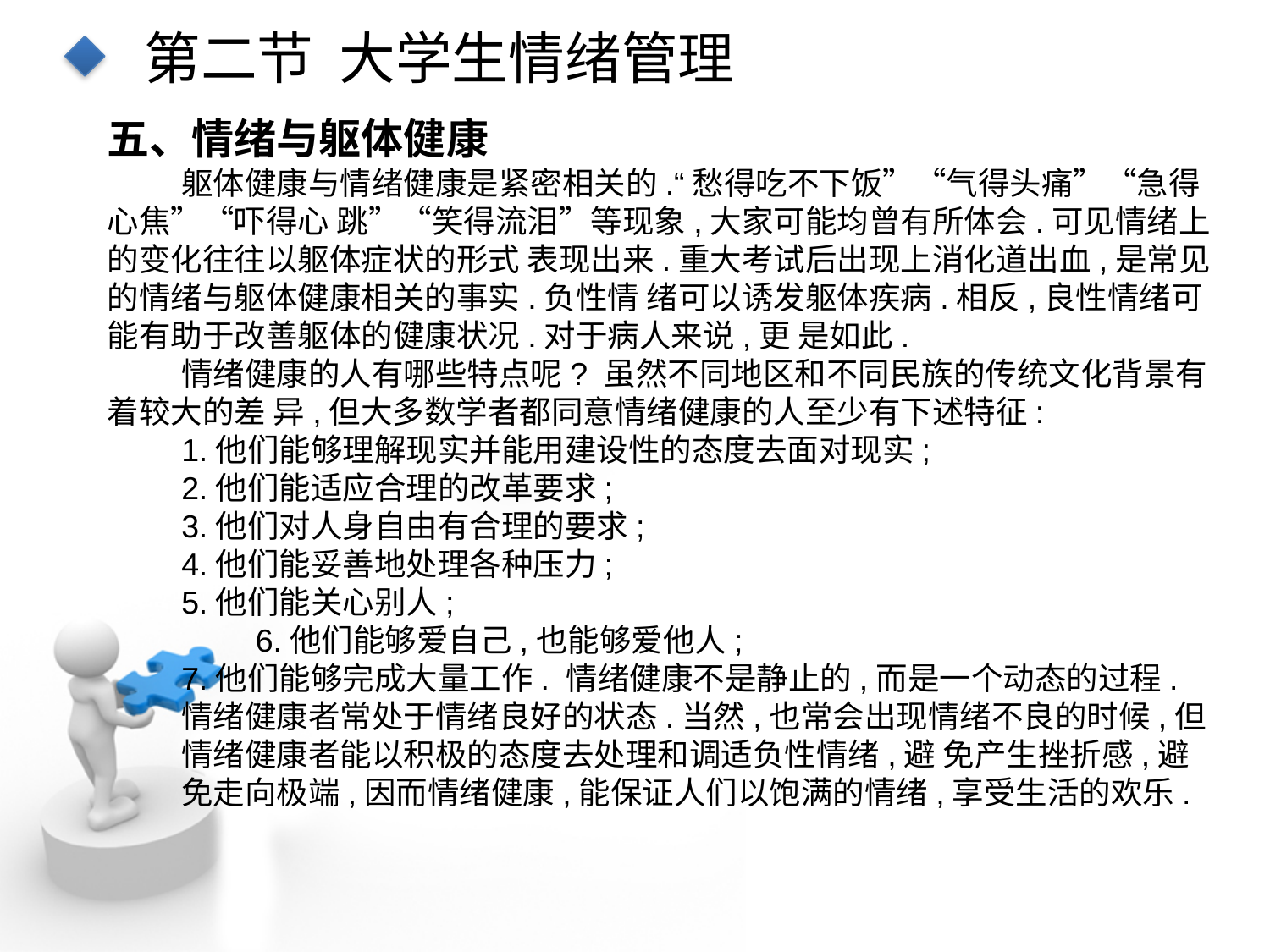

第二节  大学生情绪管理

五、情绪与躯体健康
躯体健康与情绪健康是紧密相关的.“愁得吃不下饭”“气得头痛”“急得心焦”“吓得心 跳”“笑得流泪”等现象,大家可能均曾有所体会.可见情绪上的变化往往以躯体症状的形式 表现出来.重大考试后出现上消化道出血,是常见的情绪与躯体健康相关的事实.负性情 绪可以诱发躯体疾病.相反,良性情绪可能有助于改善躯体的健康状况.对于病人来说,更 是如此.
情绪健康的人有哪些特点呢? 虽然不同地区和不同民族的传统文化背景有着较大的差 异,但大多数学者都同意情绪健康的人至少有下述特征:
1.他们能够理解现实并能用建设性的态度去面对现实;
2.他们能适应合理的改革要求;
3.他们对人身自由有合理的要求;
4.他们能妥善地处理各种压力;
5.他们能关心别人;
6.他们能够爱自己,也能够爱他人;
7.他们能够完成大量工作. 情绪健康不是静止的,而是一个动态的过程.情绪健康者常处于情绪良好的状态.当然,也常会出现情绪不良的时候,但情绪健康者能以积极的态度去处理和调适负性情绪,避 免产生挫折感,避免走向极端,因而情绪健康,能保证人们以饱满的情绪,享受生活的欢乐.

点击添加文本
点击添加文本
点击添加文本
点击添加文本